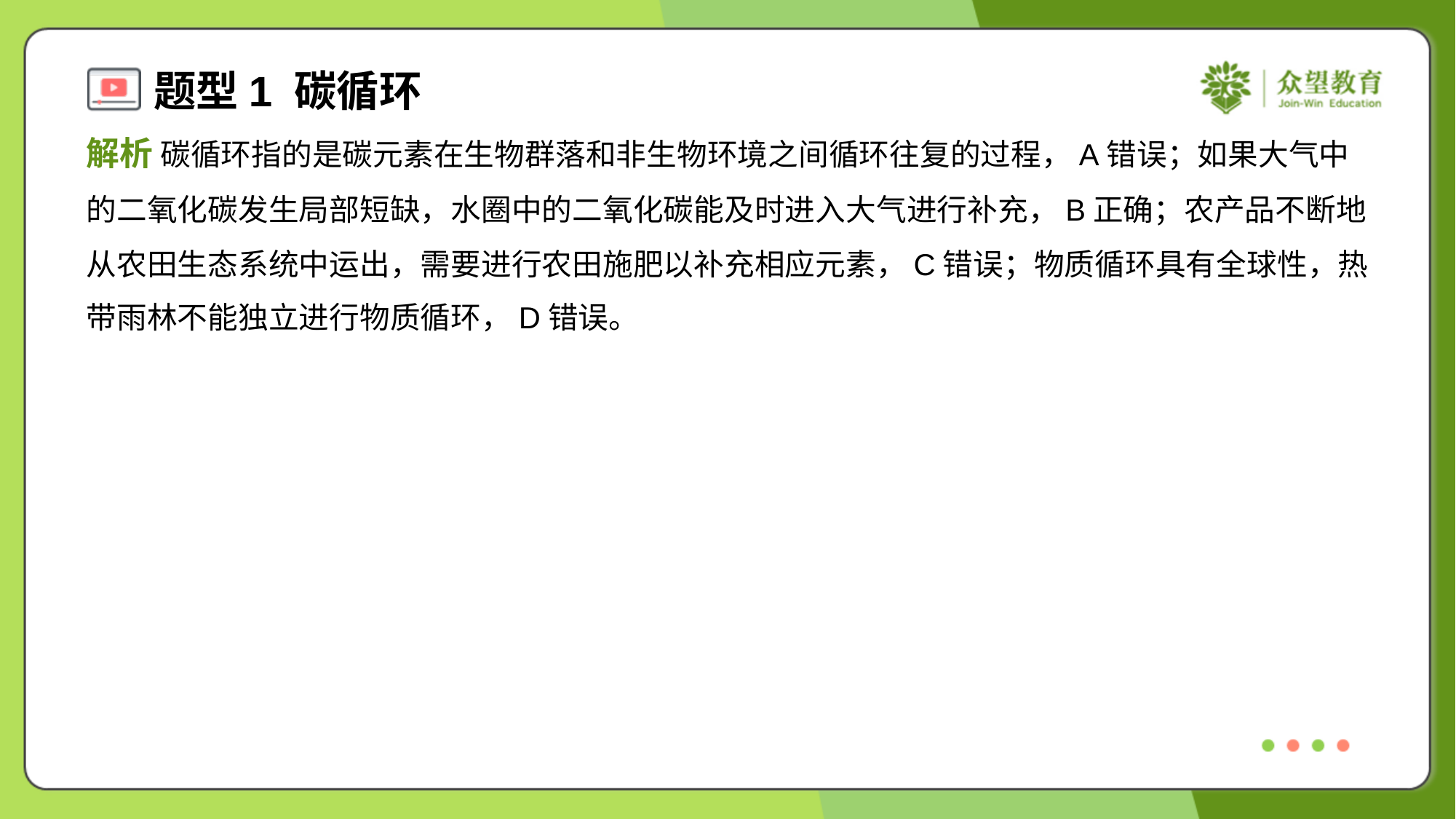

解析 碳循环指的是碳元素在生物群落和非生物环境之间循环往复的过程，A错误；如果大气中
的二氧化碳发生局部短缺，水圈中的二氧化碳能及时进入大气进行补充，B正确；农产品不断地
从农田生态系统中运出，需要进行农田施肥以补充相应元素，C错误；物质循环具有全球性，热
带雨林不能独立进行物质循环，D错误。